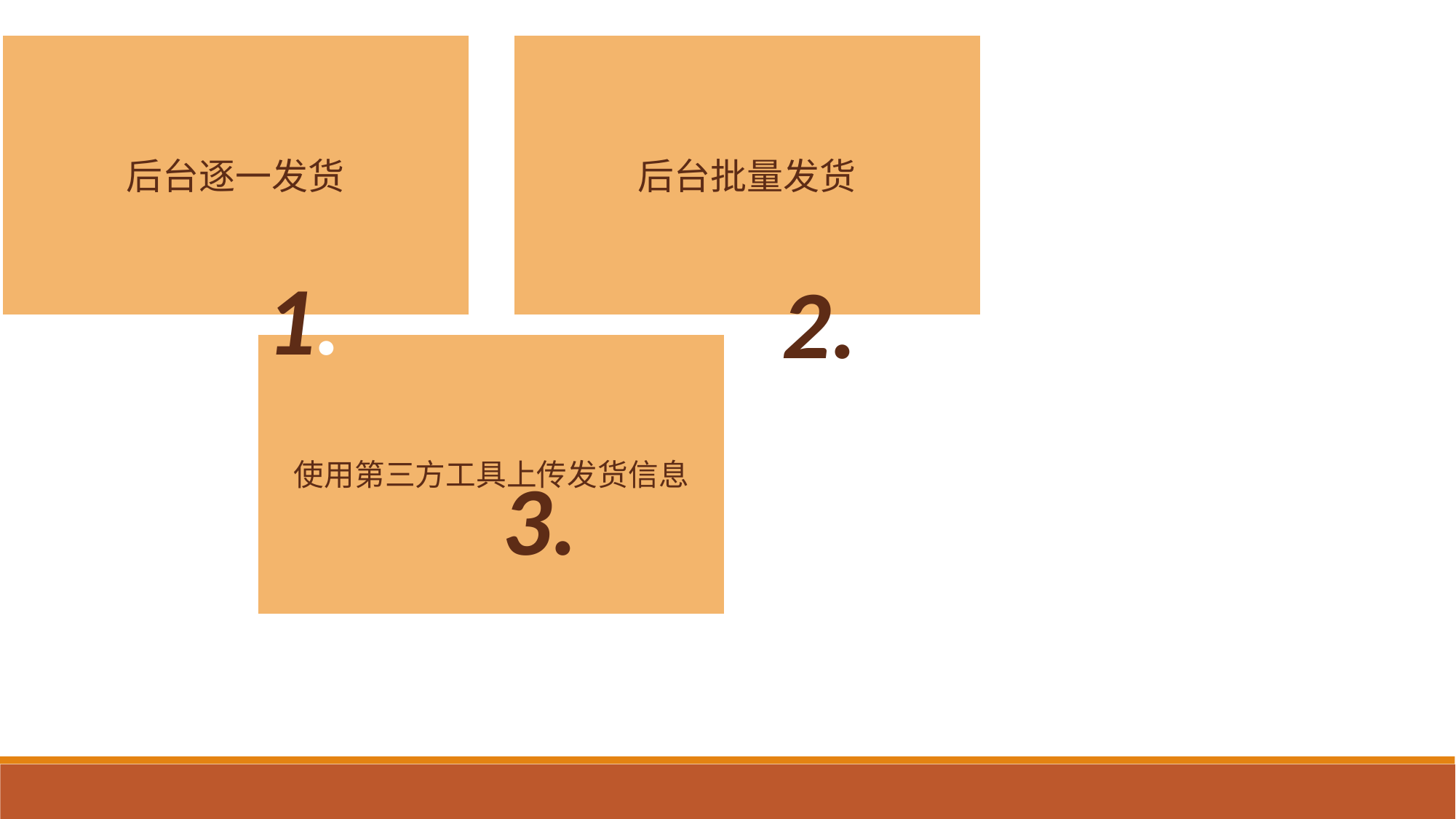

二、线下发货
后台逐一发货
后台批量发货
使用第三方工具上传发货信息
1.
2.
3.